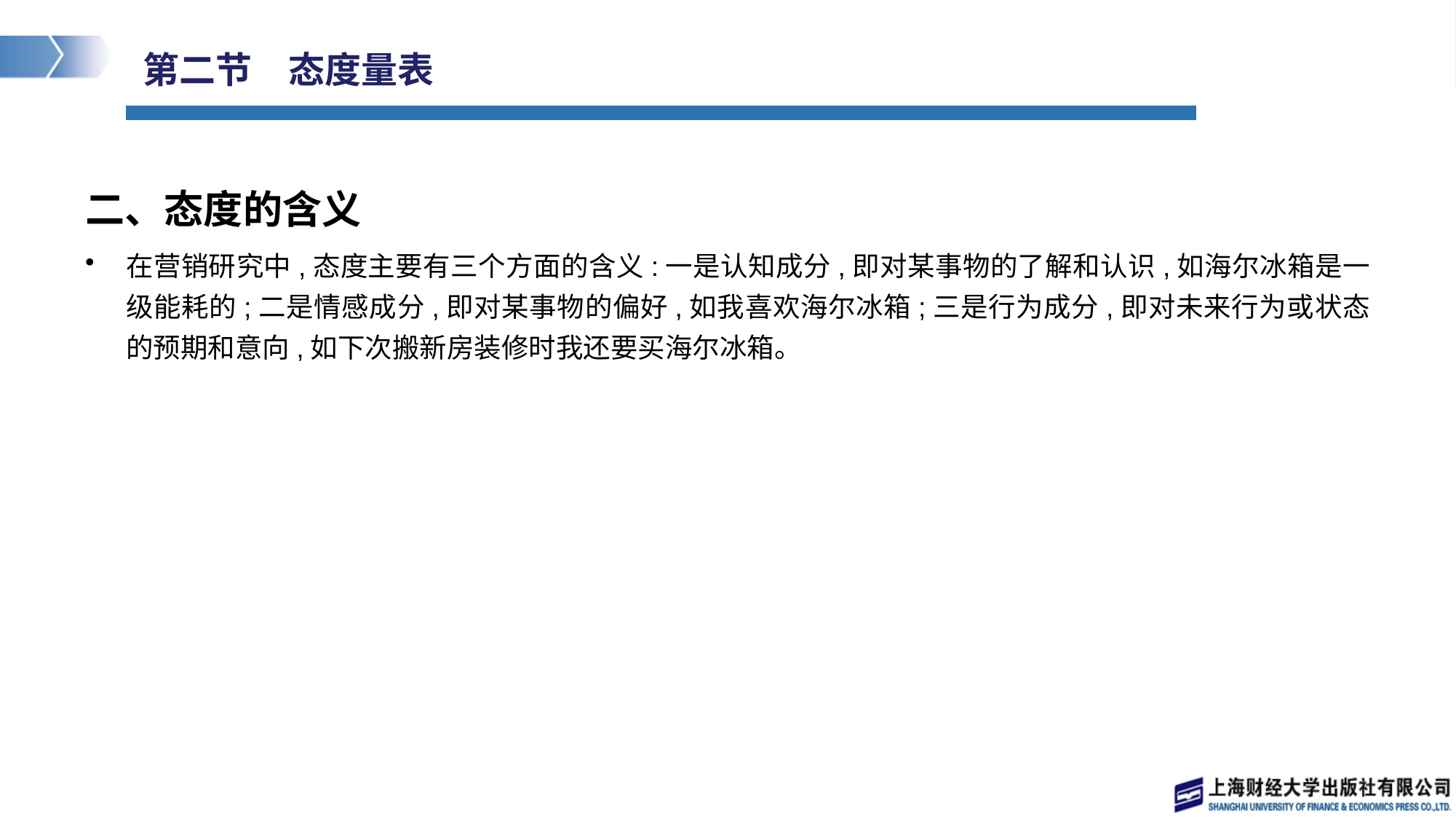

# 第二节　态度量表
二、态度的含义
在营销研究中,态度主要有三个方面的含义:一是认知成分,即对某事物的了解和认识,如海尔冰箱是一级能耗的;二是情感成分,即对某事物的偏好,如我喜欢海尔冰箱;三是行为成分,即对未来行为或状态的预期和意向,如下次搬新房装修时我还要买海尔冰箱。